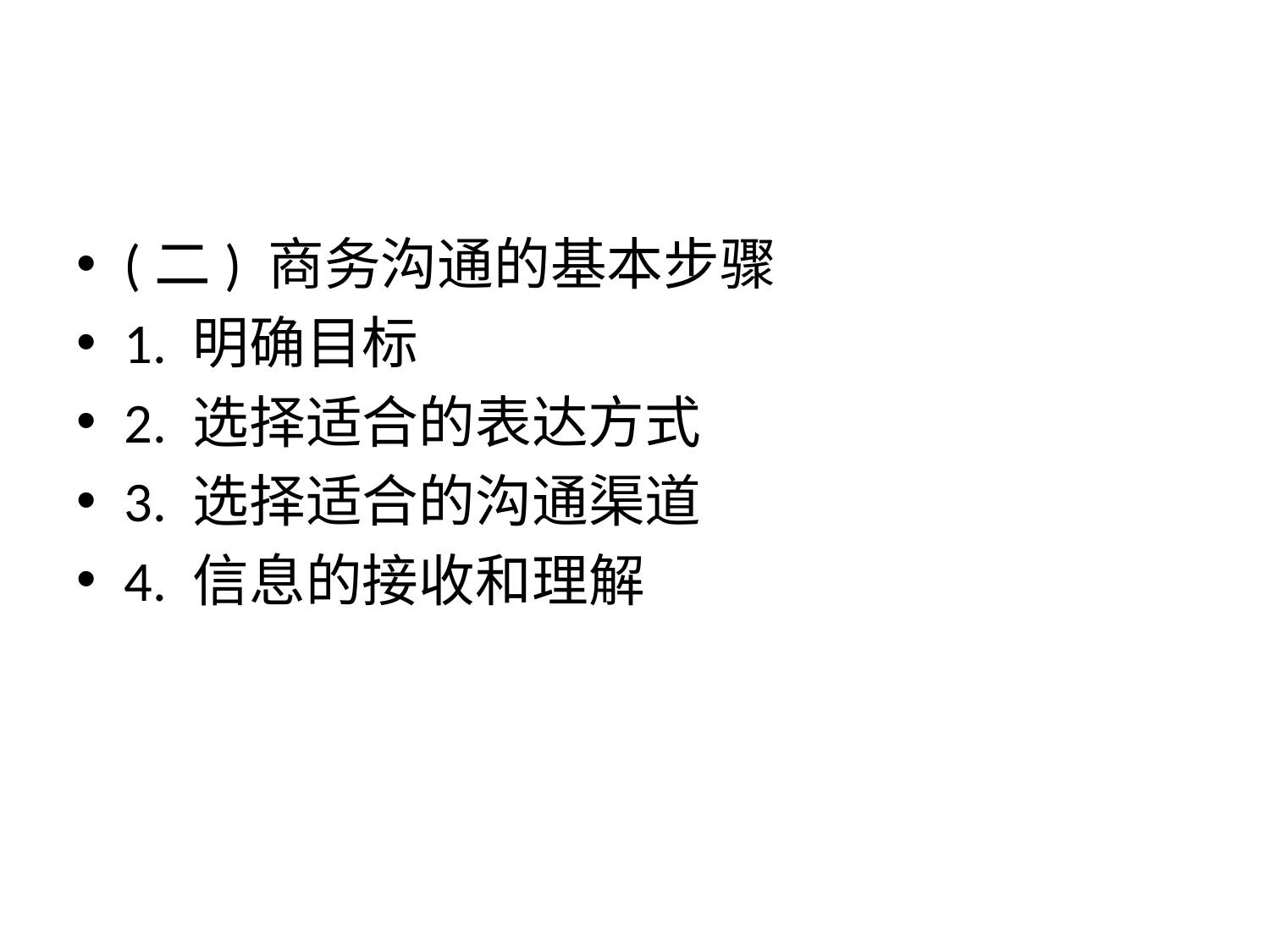

#
(二) 商务沟通的基本步骤
1. 明确目标
2. 选择适合的表达方式
3. 选择适合的沟通渠道
4. 信息的接收和理解